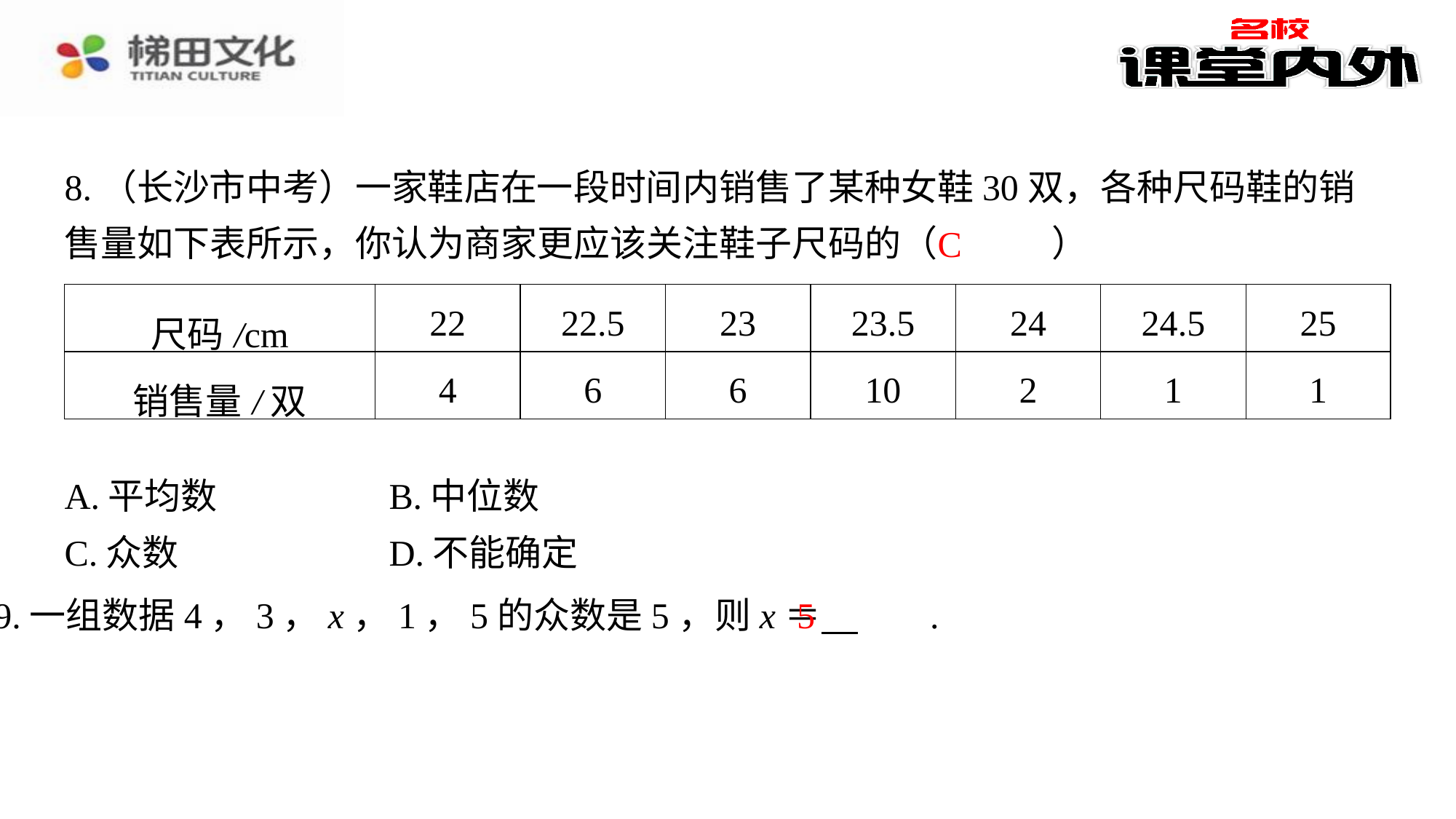

8.（长沙市中考）一家鞋店在一段时间内销售了某种女鞋30双，各种尺码鞋的销售量如下表所示，你认为商家更应该关注鞋子尺码的（　C　）
C
| 尺码/cm | 22 | 22.5 | 23 | 23.5 | 24 | 24.5 | 25 |
| --- | --- | --- | --- | --- | --- | --- | --- |
| 销售量/双 | 4 | 6 | 6 | 10 | 2 | 1 | 1 |
| A.平均数 | B.中位数 |
| --- | --- |
| C.众数 | D.不能确定 |
5
9.一组数据4，3，x，1，5的众数是5，则x＝ 　5　⁠.